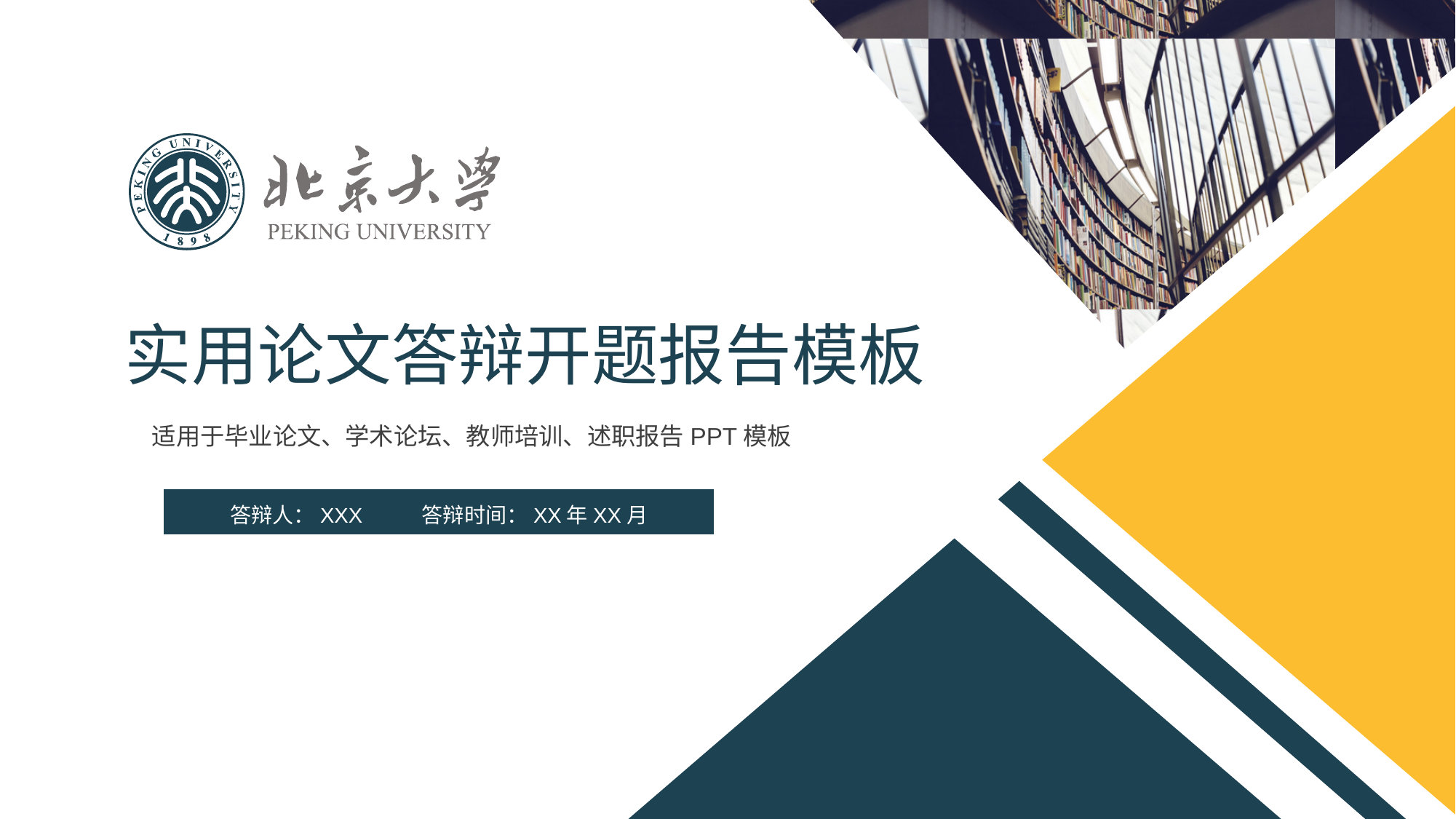

实用论文答辩开题报告模板
适用于毕业论文、学术论坛、教师培训、述职报告PPT模板

答辩人：XXX         答辩时间：XX年XX月